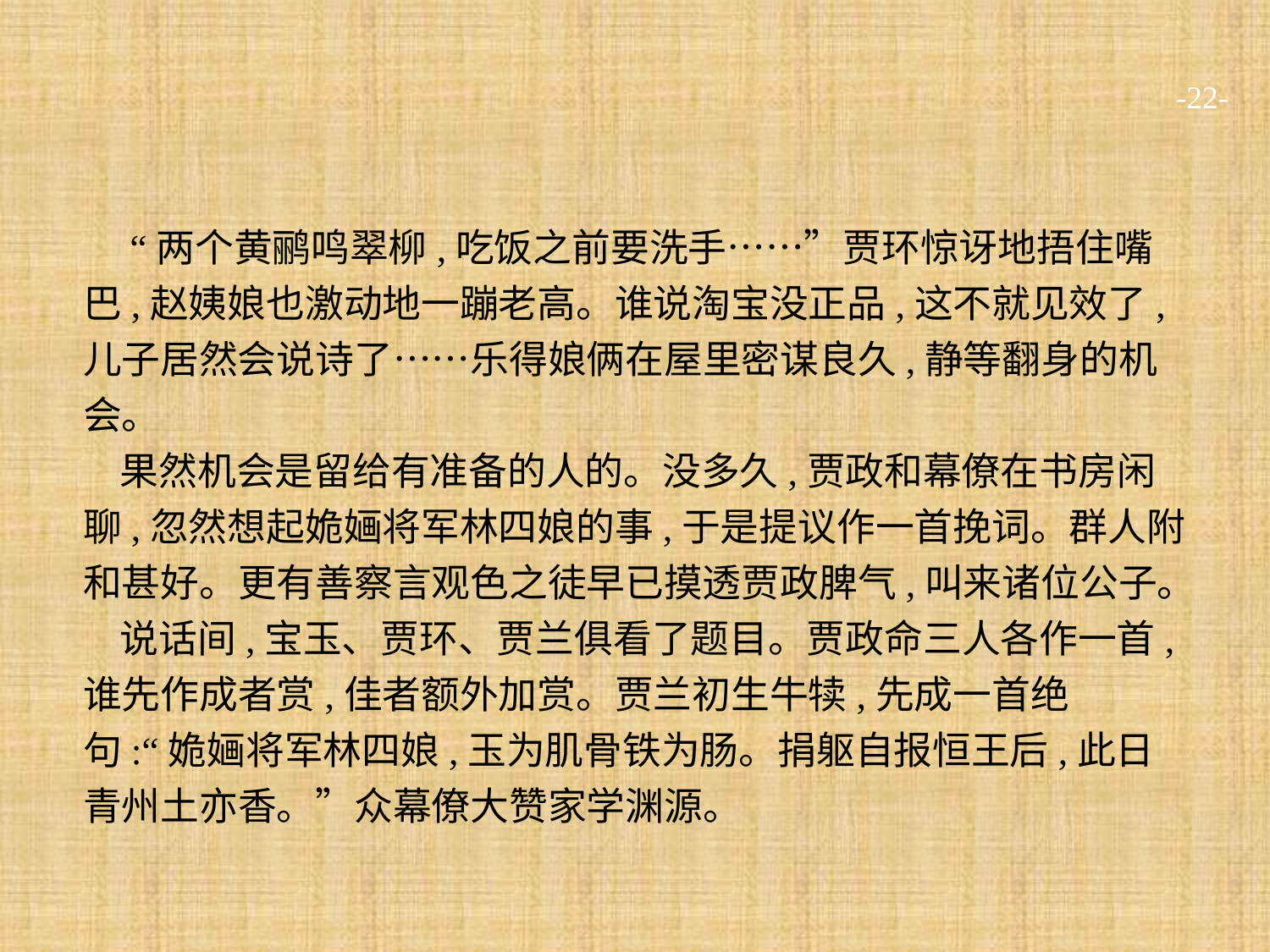

-22-
 “两个黄鹂鸣翠柳,吃饭之前要洗手……”贾环惊讶地捂住嘴巴,赵姨娘也激动地一蹦老高。谁说淘宝没正品,这不就见效了,儿子居然会说诗了……乐得娘俩在屋里密谋良久,静等翻身的机会。
果然机会是留给有准备的人的。没多久,贾政和幕僚在书房闲聊,忽然想起姽婳将军林四娘的事,于是提议作一首挽词。群人附和甚好。更有善察言观色之徒早已摸透贾政脾气,叫来诸位公子。
说话间,宝玉、贾环、贾兰俱看了题目。贾政命三人各作一首,谁先作成者赏,佳者额外加赏。贾兰初生牛犊,先成一首绝句:“姽婳将军林四娘,玉为肌骨铁为肠。捐躯自报恒王后,此日青州土亦香。”众幕僚大赞家学渊源。